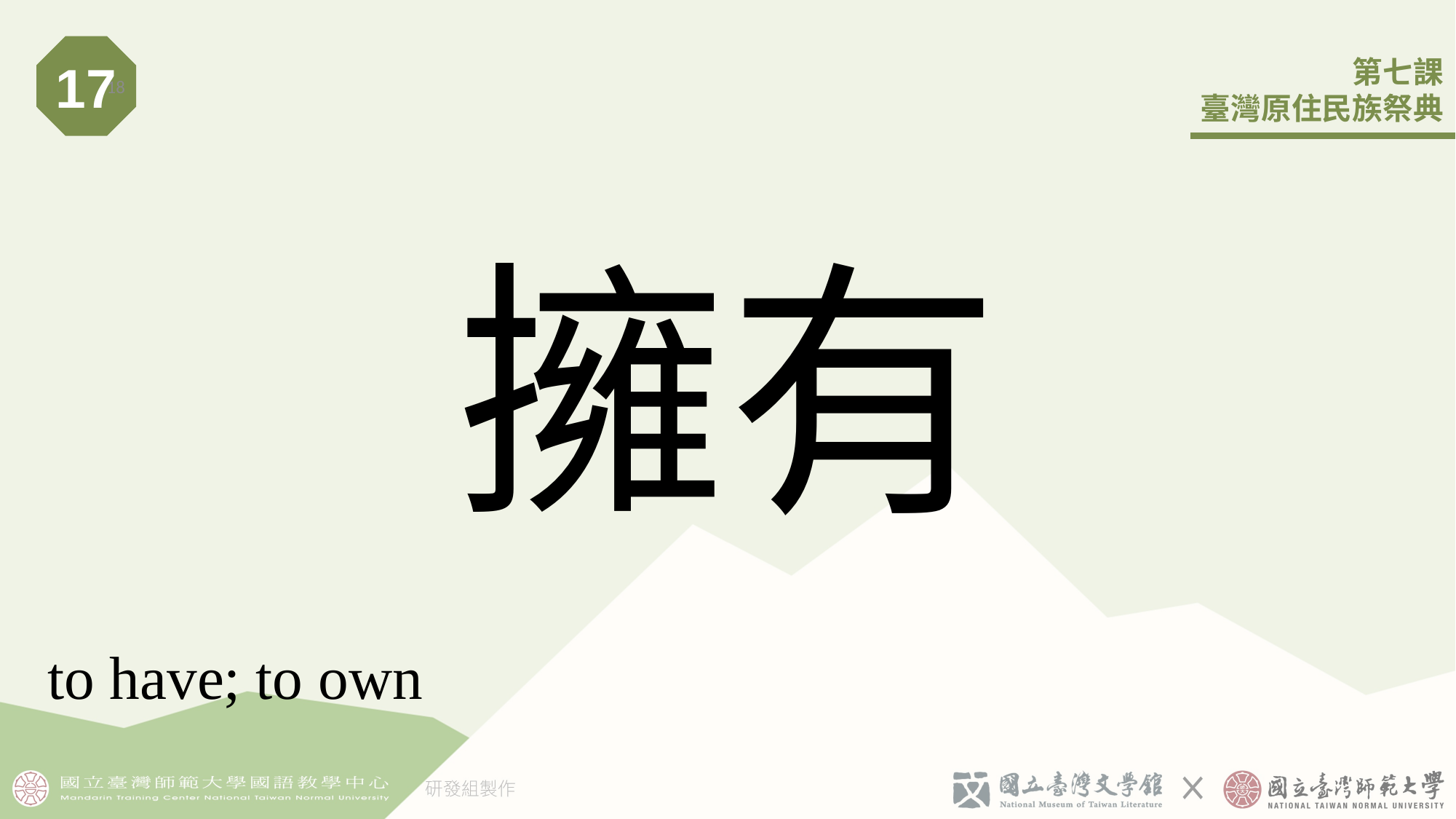

17
18
# 擁有
to have; to own